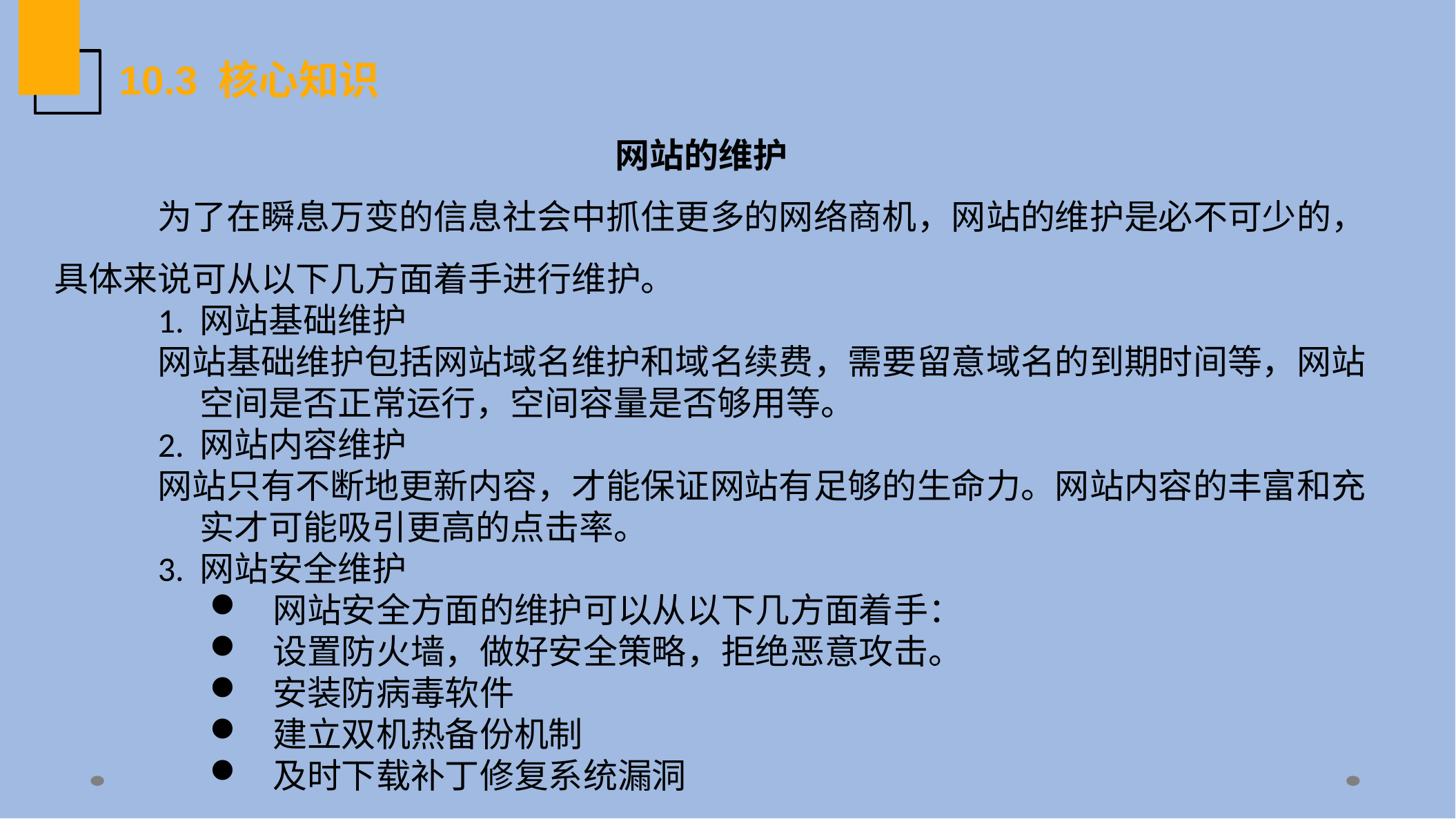

10.3 核心知识
网站的维护
	为了在瞬息万变的信息社会中抓住更多的网络商机，网站的维护是必不可少的，具体来说可从以下几方面着手进行维护。
1.	网站基础维护
网站基础维护包括网站域名维护和域名续费，需要留意域名的到期时间等，网站空间是否正常运行，空间容量是否够用等。
2.	网站内容维护
网站只有不断地更新内容，才能保证网站有足够的生命力。网站内容的丰富和充实才可能吸引更高的点击率。
3.	网站安全维护
网站安全方面的维护可以从以下几方面着手：
设置防火墙，做好安全策略，拒绝恶意攻击。
安装防病毒软件
建立双机热备份机制
及时下载补丁修复系统漏洞